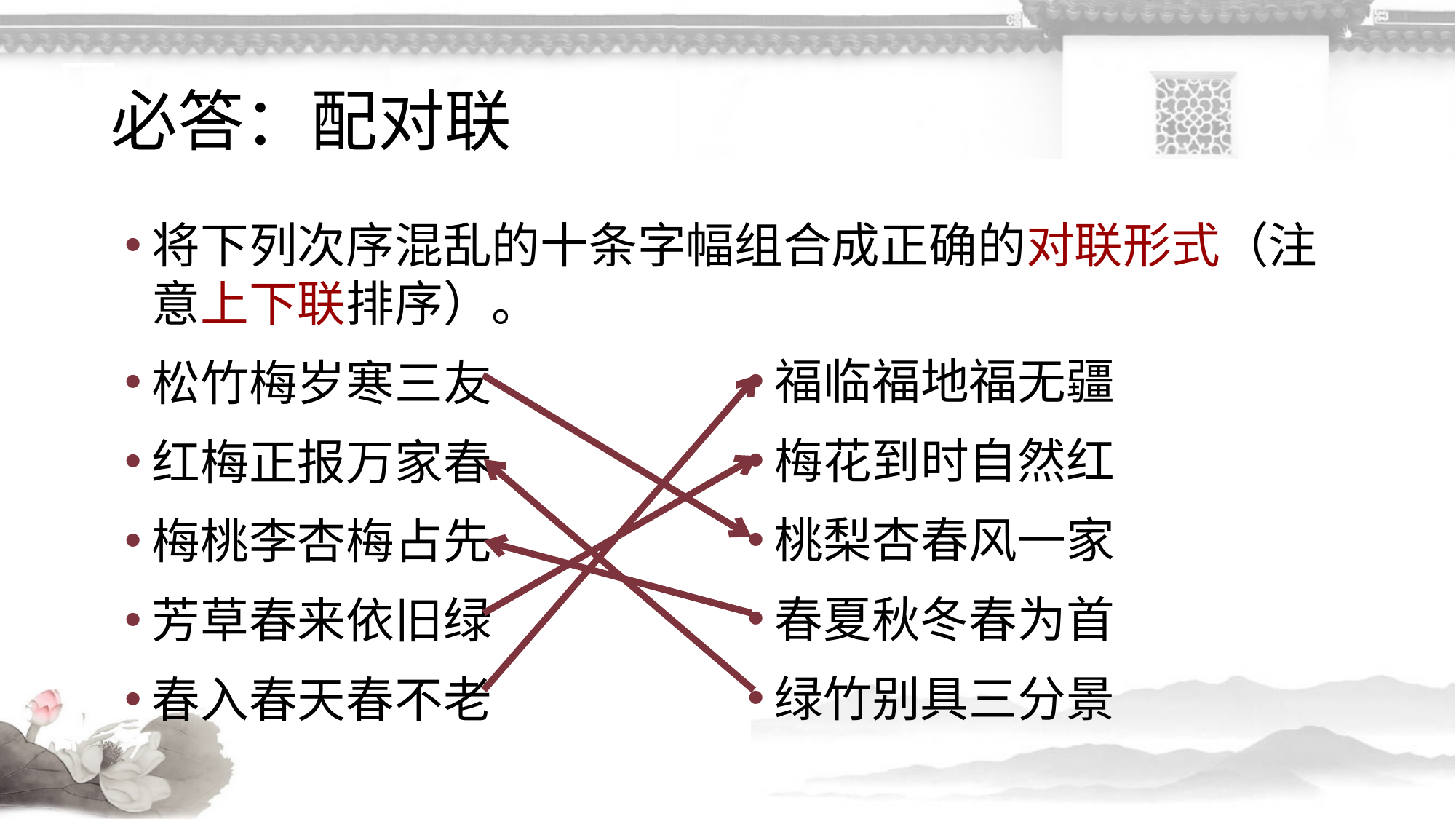

# 必答：配对联
将下列次序混乱的十条字幅组合成正确的对联形式（注意上下联排序）。
松竹梅岁寒三友
红梅正报万家春
梅桃李杏梅占先
芳草春来依旧绿
春入春天春不老
福临福地福无疆
梅花到时自然红
桃梨杏春风一家
春夏秋冬春为首
绿竹别具三分景